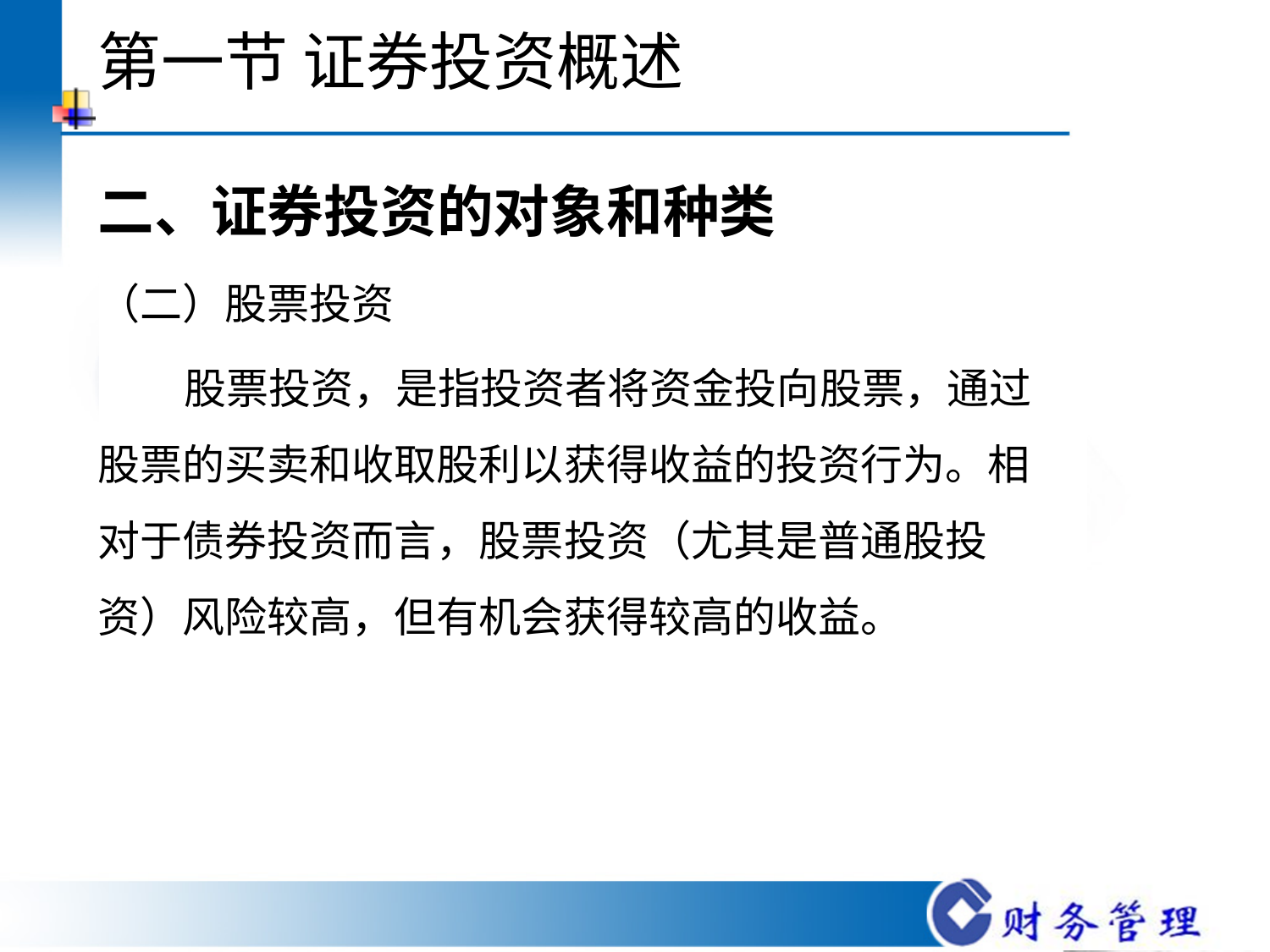

# 第一节 证券投资概述
二、证券投资的对象和种类
（二）股票投资
        股票投资，是指投资者将资金投向股票，通过股票的买卖和收取股利以获得收益的投资行为。相对于债券投资而言，股票投资（尤其是普通股投资）风险较高，但有机会获得较高的收益。
6